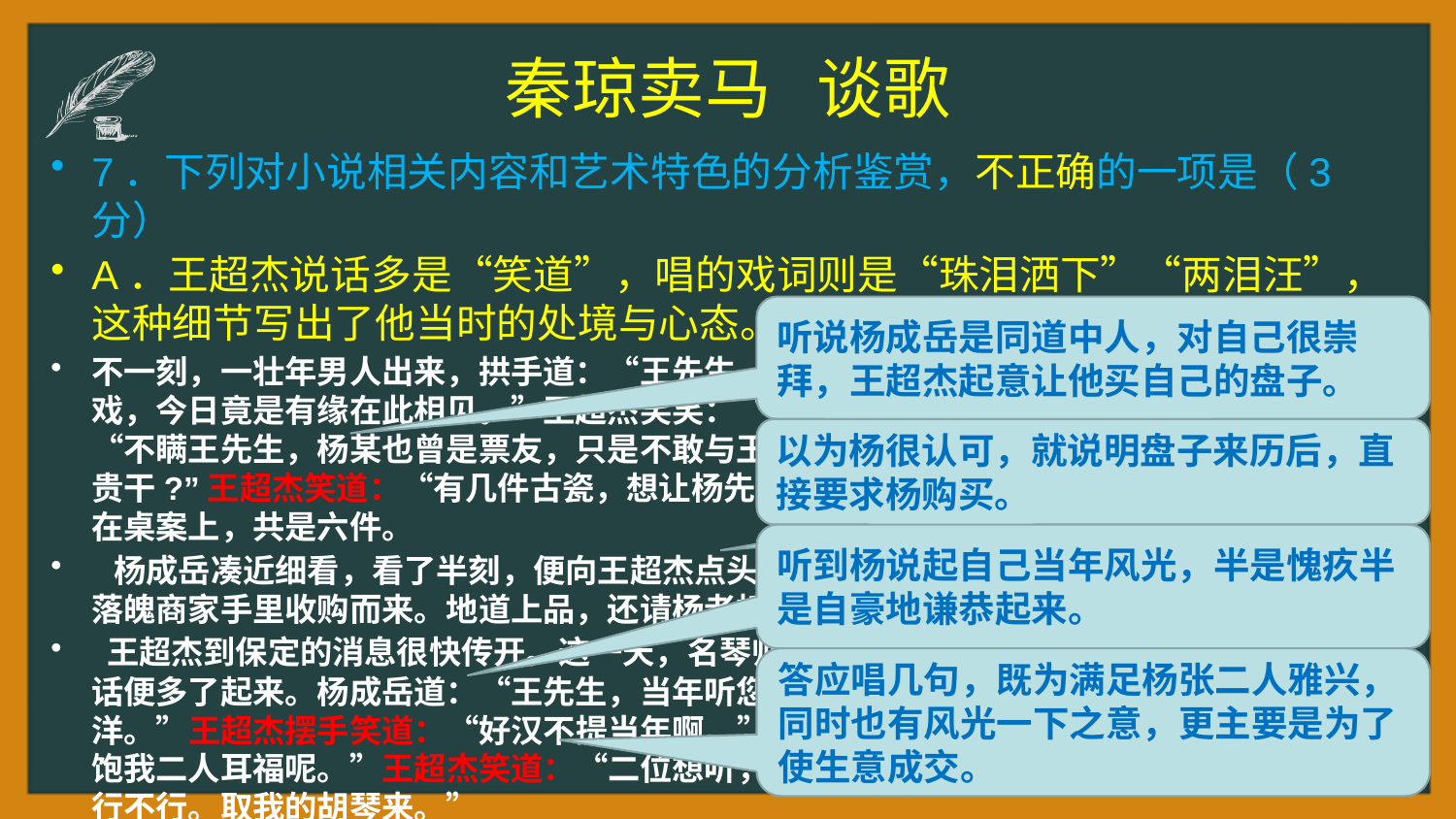

# 秦琼卖马   谈歌
7．下列对小说相关内容和艺术特色的分析鉴赏，不正确的一项是（3分）
A．王超杰说话多是“笑道”，唱的戏词则是“珠泪洒下”“两泪汪”，这种细节写出了他当时的处境与心态。
不一刻，一壮年男人出来，拱手道：“王先生，幸会，我是杨成岳。早年曾听过王先生的大戏，今日竟是有缘在此相见。”王超杰笑笑：“这么说杨老板也是门里人了？”杨成岳笑道：“不瞒王先生，杨某也曾是票友，只是不敢与王先生坐论其道。——不知王先生到保定有何贵干?”王超杰笑道：“有几件古瓷，想让杨先生鉴赏。”便打开柳条箱，取出一摞盘子，放在桌案上，共是六件。
  杨成岳凑近细看，看了半刻，便向王超杰点头微笑。王超杰笑道：“这是我多年前从一个落魄商家手里收购而来。地道上品，还请杨老板说个价钱。”
 王超杰到保定的消息很快传开。这一天，名琴师张小武请王超杰和杨成岳吃酒。吃过几杯酒，话便多了起来。杨成岳道：“王先生，当年听您一出戏可真是不易，一张票要卖到十五块大洋。”王超杰摆手笑道：“好汉不提当年啊。”张小武笑道：“今日何不乘兴唱上几段，一饱我二人耳福呢。”王超杰笑道：“二位想听，那我就干唱几句吧。”张小武忙摆手：“不行不行。取我的胡琴来。”

听说杨成岳是同道中人，对自己很崇拜，王超杰起意让他买自己的盘子。
以为杨很认可，就说明盘子来历后，直接要求杨购买。
听到杨说起自己当年风光，半是愧疚半是自豪地谦恭起来。
答应唱几句，既为满足杨张二人雅兴，同时也有风光一下之意，更主要是为了使生意成交。